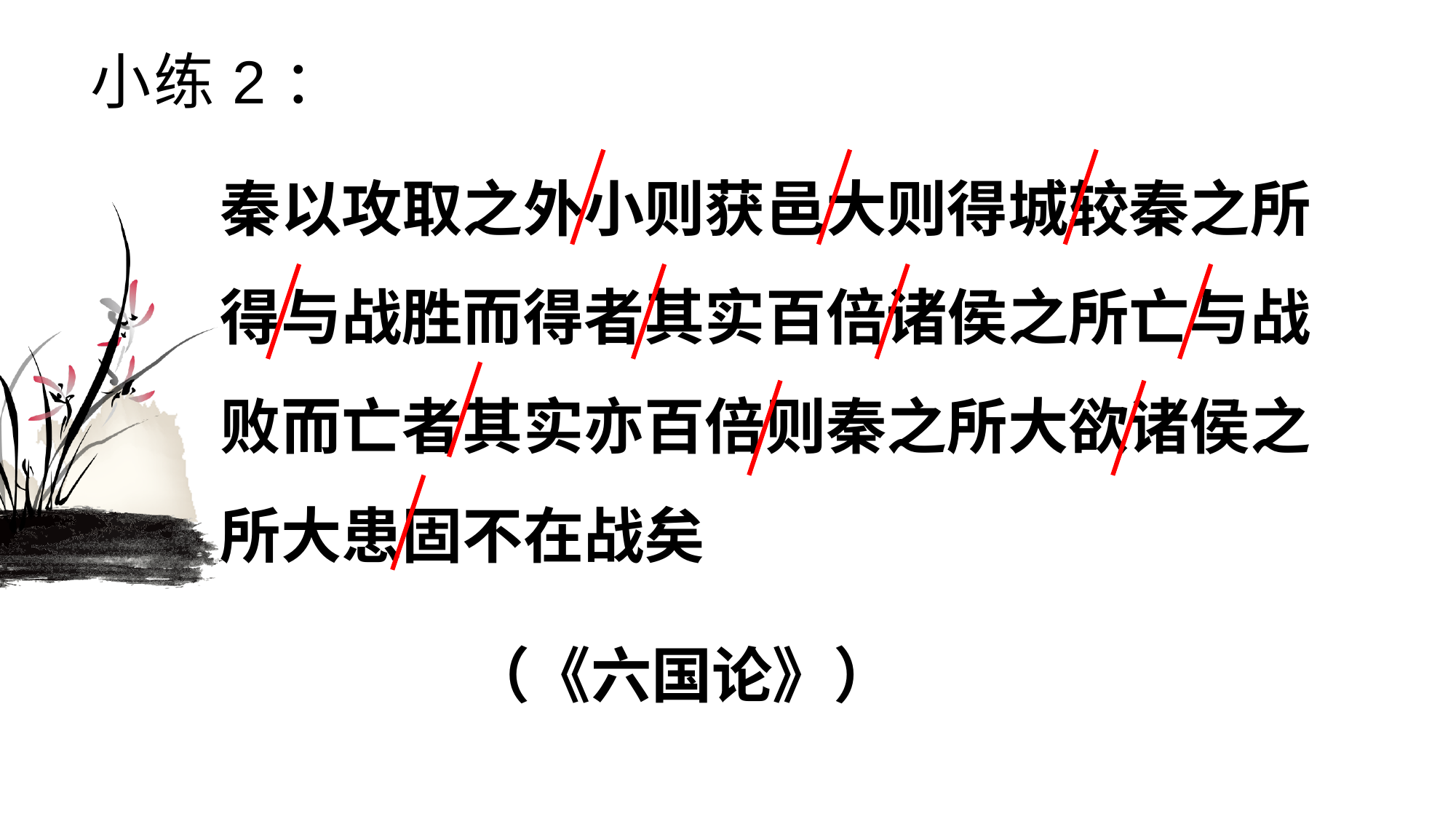

# 小练2：
秦以攻取之外小则获邑大则得城较秦之所得与战胜而得者其实百倍诸侯之所亡与战败而亡者其实亦百倍则秦之所大欲诸侯之所大患固不在战矣
                 （《六国论》）